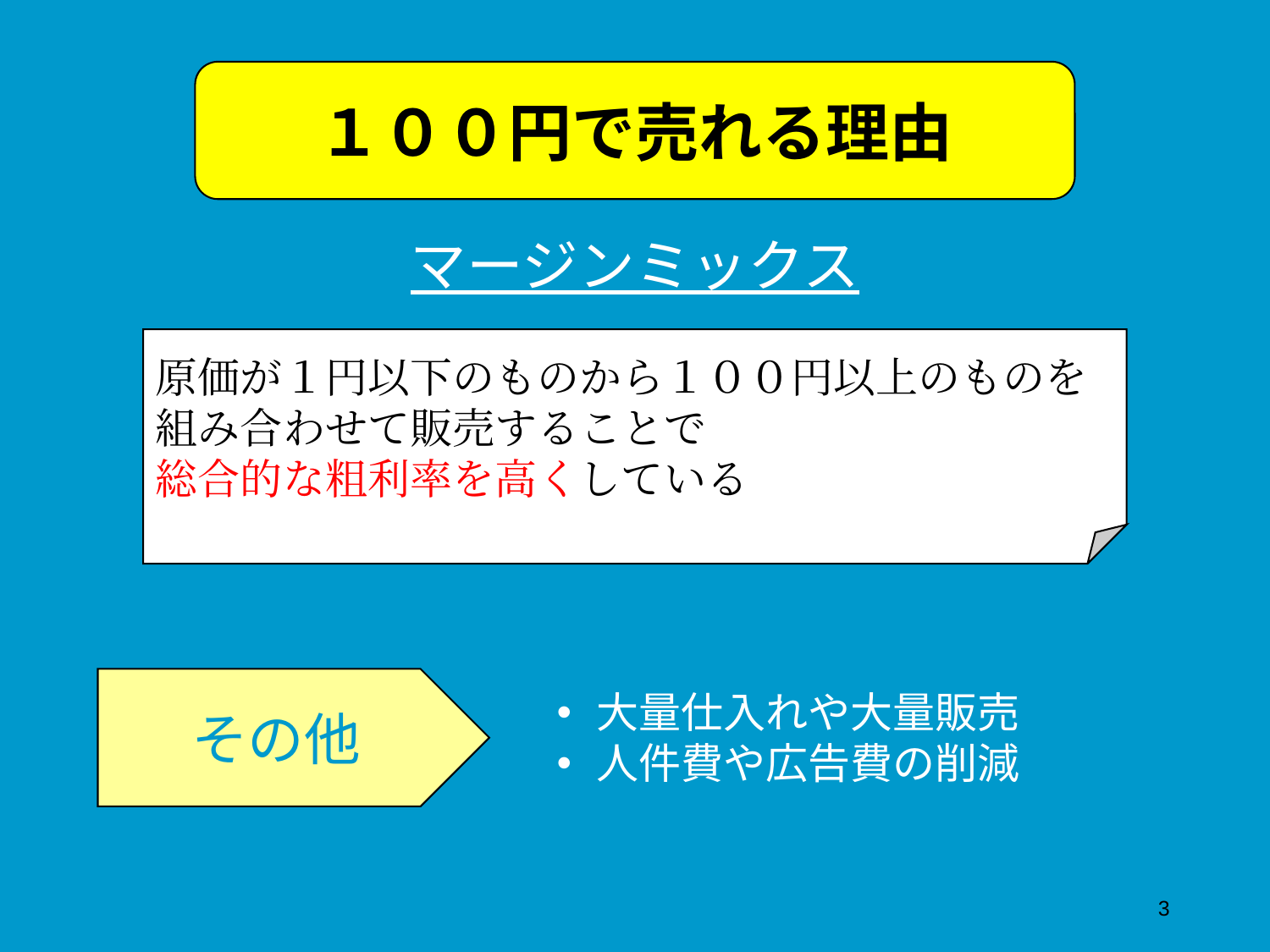

１００円で売れる理由
マージンミックス
原価が１円以下のものから１００円以上のものを
組み合わせて販売することで
総合的な粗利率を高くしている
その他
大量仕入れや大量販売
人件費や広告費の削減
3